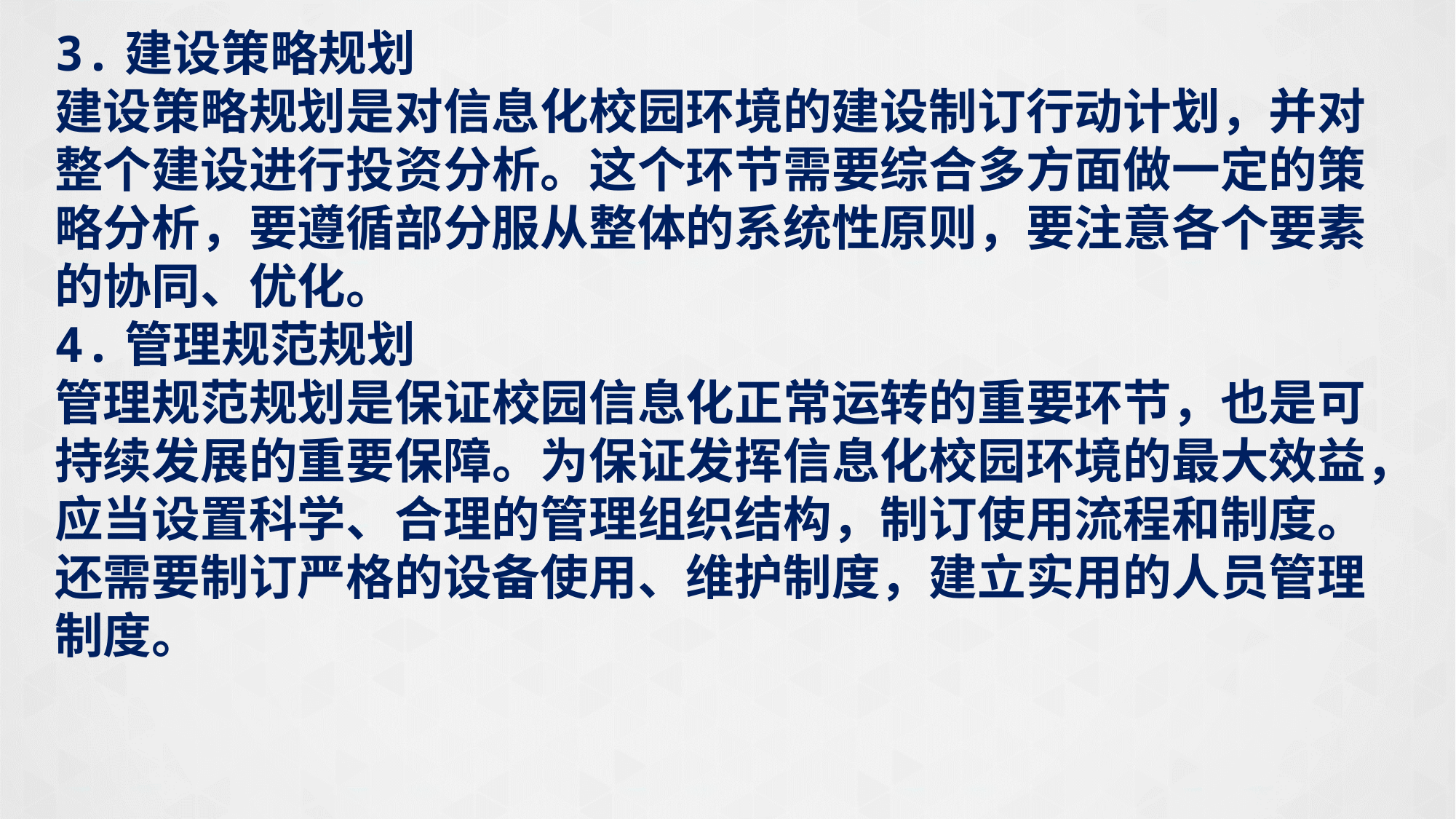

3.建设策略规划
建设策略规划是对信息化校园环境的建设制订行动计划，并对整个建设进行投资分析。这个环节需要综合多方面做一定的策略分析，要遵循部分服从整体的系统性原则，要注意各个要素的协同、优化。
4.管理规范规划
管理规范规划是保证校园信息化正常运转的重要环节，也是可持续发展的重要保障。为保证发挥信息化校园环境的最大效益，应当设置科学、合理的管理组织结构，制订使用流程和制度。还需要制订严格的设备使用、维护制度，建立实用的人员管理制度。